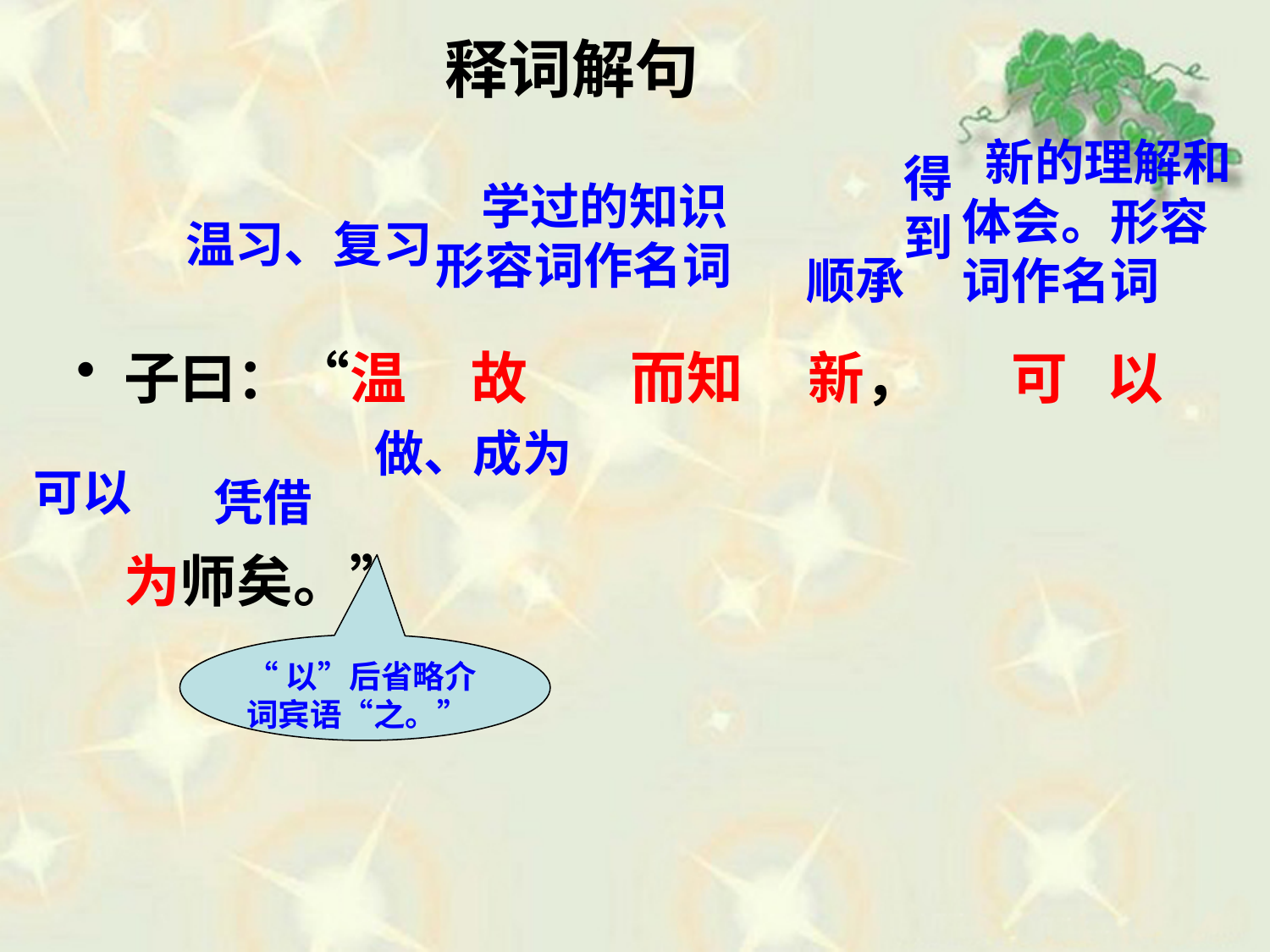

# 释词解句
 新的理解和体会。形容词作名词
得到
   学过的知识
形容词作名词
子曰：“温     故        而知     新，       可   以   为师矣。”
温习、复习
顺承
做、成为
可以
凭借
“以”后省略介词宾语“之。”